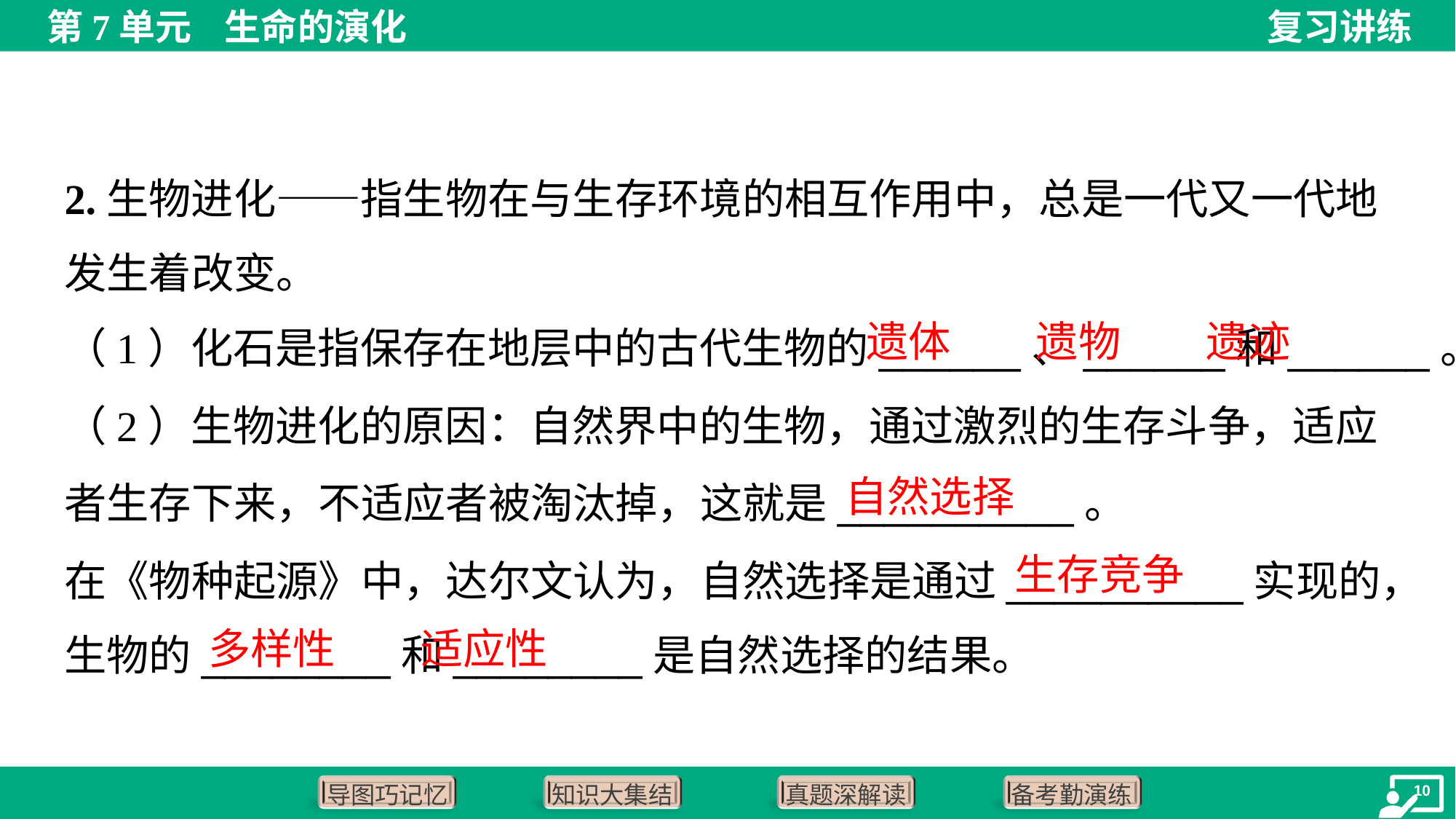

2.生物进化——指生物在与生存环境的相互作用中，总是一代又一代地
发生着改变。
遗体
遗物
遗迹
（1）化石是指保存在地层中的古代生物的______、______和______。
（2）生物进化的原因：自然界中的生物，通过激烈的生存斗争，适应
者生存下来，不适应者被淘汰掉，这就是__________。
在《物种起源》中，达尔文认为，自然选择是通过__________实现的，
生物的________和________是自然选择的结果。
自然选择
生存竞争
多样性
适应性